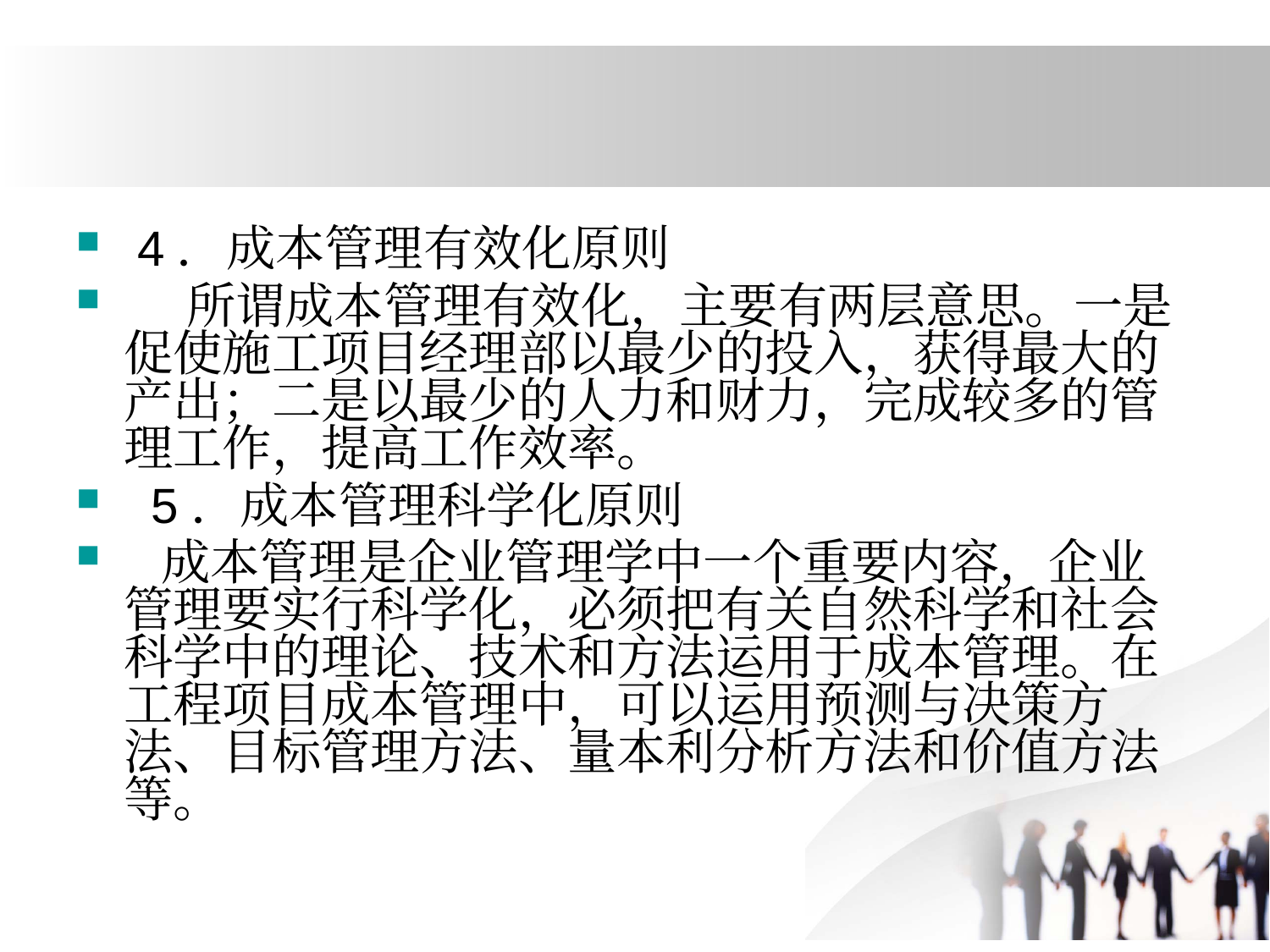

#
 4．成本管理有效化原则
    所谓成本管理有效化，主要有两层意思。一是促使施工项目经理部以最少的投入，获得最大的产出；二是以最少的人力和财力，完成较多的管理工作，提高工作效率。
  5．成本管理科学化原则
  成本管理是企业管理学中一个重要内容，企业管理要实行科学化，必须把有关自然科学和社会科学中的理论、技术和方法运用于成本管理。在工程项目成本管理中，可以运用预测与决策方法、目标管理方法、量本利分析方法和价值方法等。